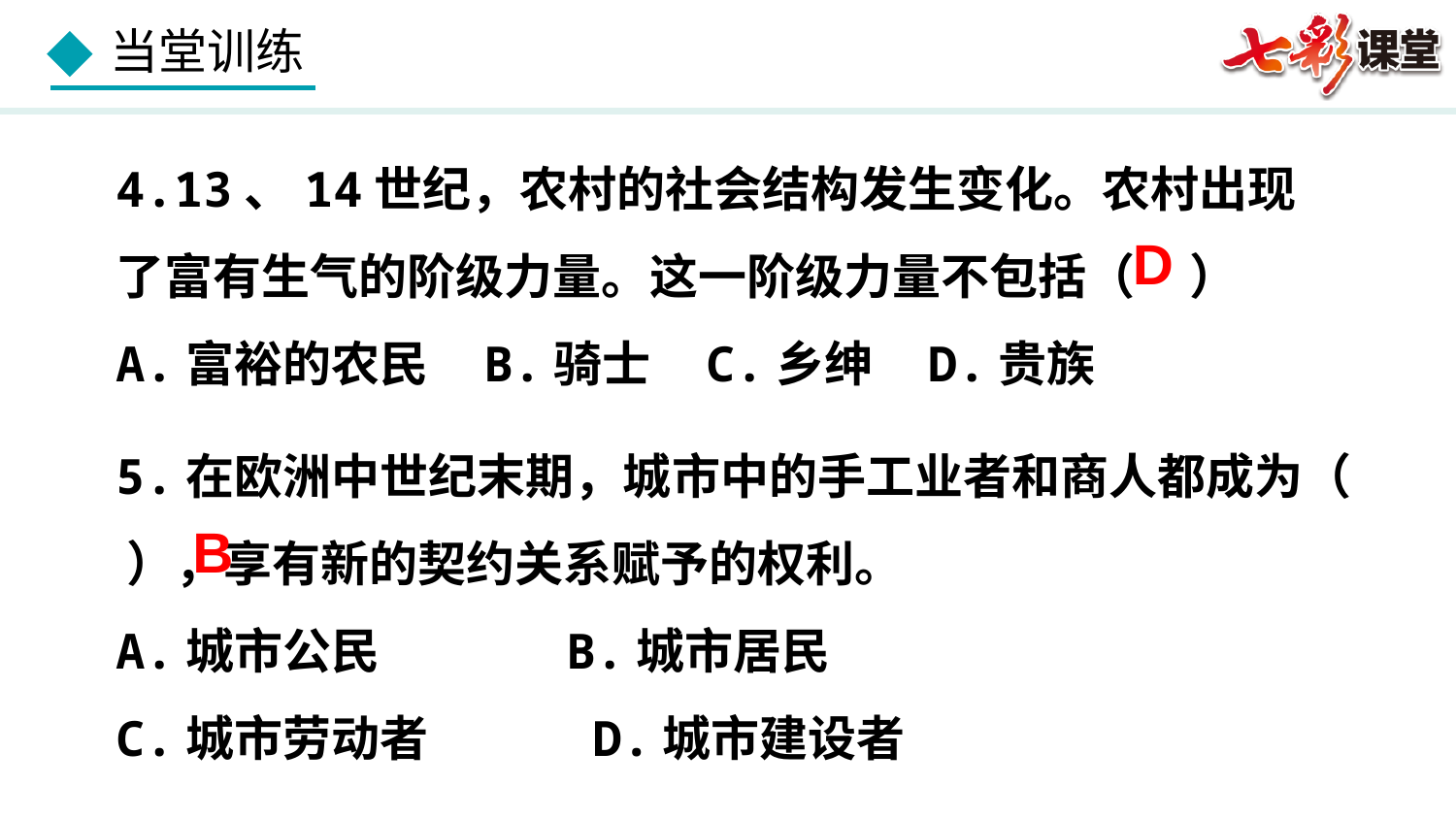

4.13、14世纪，农村的社会结构发生变化。农村出现了富有生气的阶级力量。这一阶级力量不包括（     ）
A.富裕的农民    B.骑士    C.乡绅    D.贵族
D
5.在欧洲中世纪末期，城市中的手工业者和商人都成为（    ），享有新的契约关系赋予的权利。
A.城市公民                B.城市居民
C.城市劳动者              D.城市建设者
B